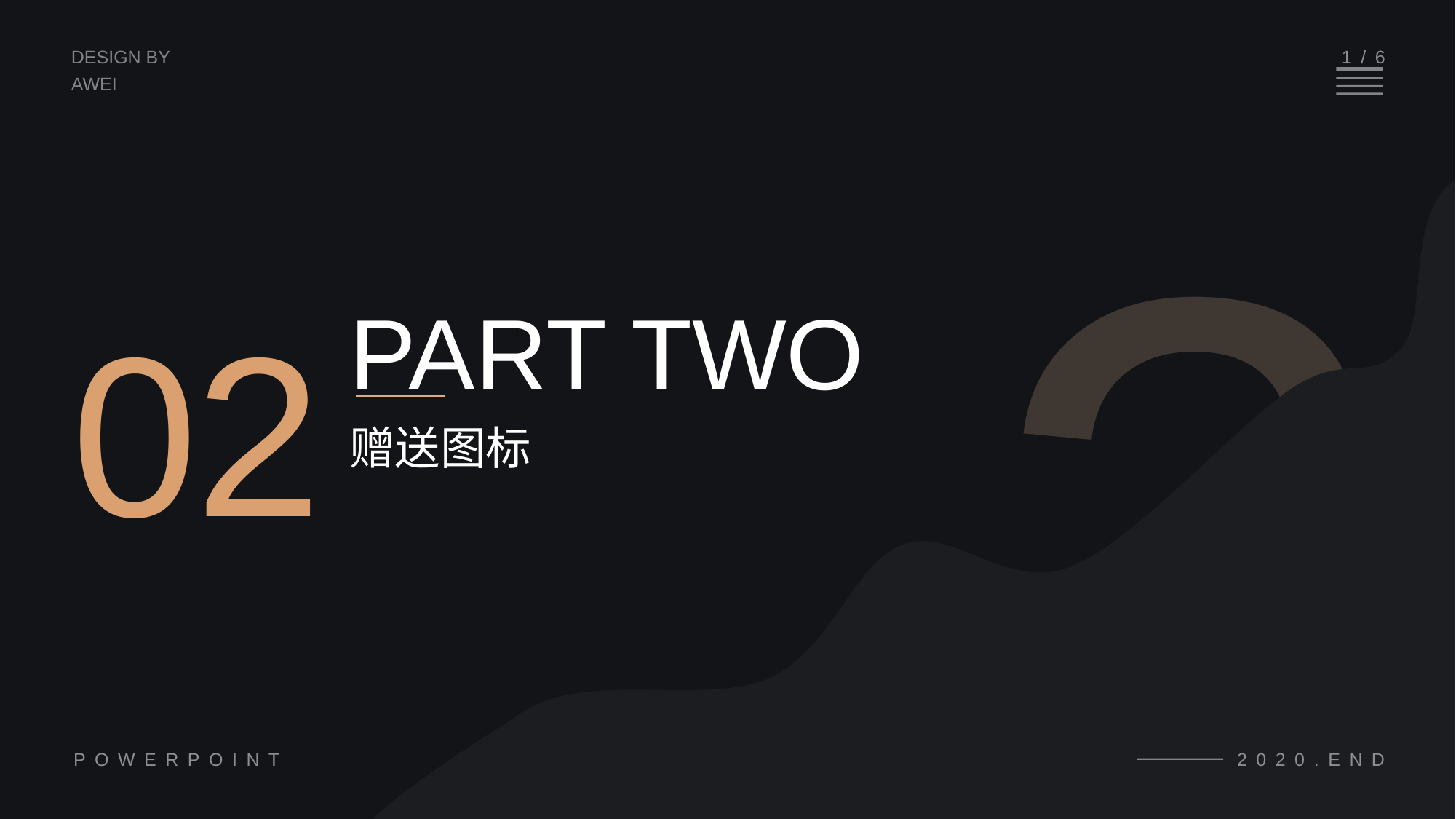

2
1/6

DESIGN BY
AWEI

02

PART TWO
赠送图标
POWERPOINT
2020.END